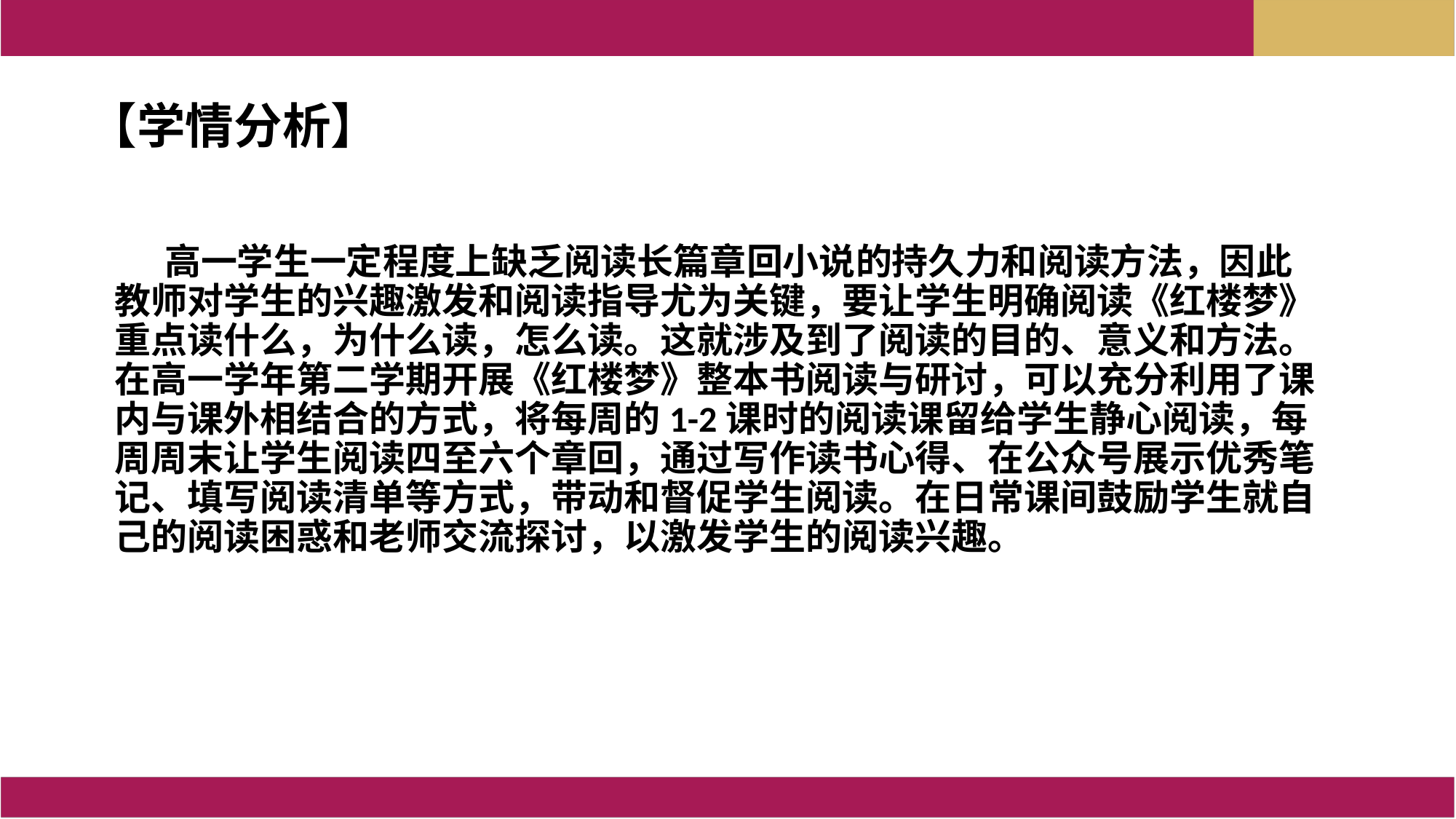

【学情分析】
     高一学生一定程度上缺乏阅读长篇章回小说的持久力和阅读方法，因此教师对学生的兴趣激发和阅读指导尤为关键，要让学生明确阅读《红楼梦》重点读什么，为什么读，怎么读。这就涉及到了阅读的目的、意义和方法。在高一学年第二学期开展《红楼梦》整本书阅读与研讨，可以充分利用了课内与课外相结合的方式，将每周的1-2课时的阅读课留给学生静心阅读，每周周末让学生阅读四至六个章回，通过写作读书心得、在公众号展示优秀笔记、填写阅读清单等方式，带动和督促学生阅读。在日常课间鼓励学生就自己的阅读困惑和老师交流探讨，以激发学生的阅读兴趣。